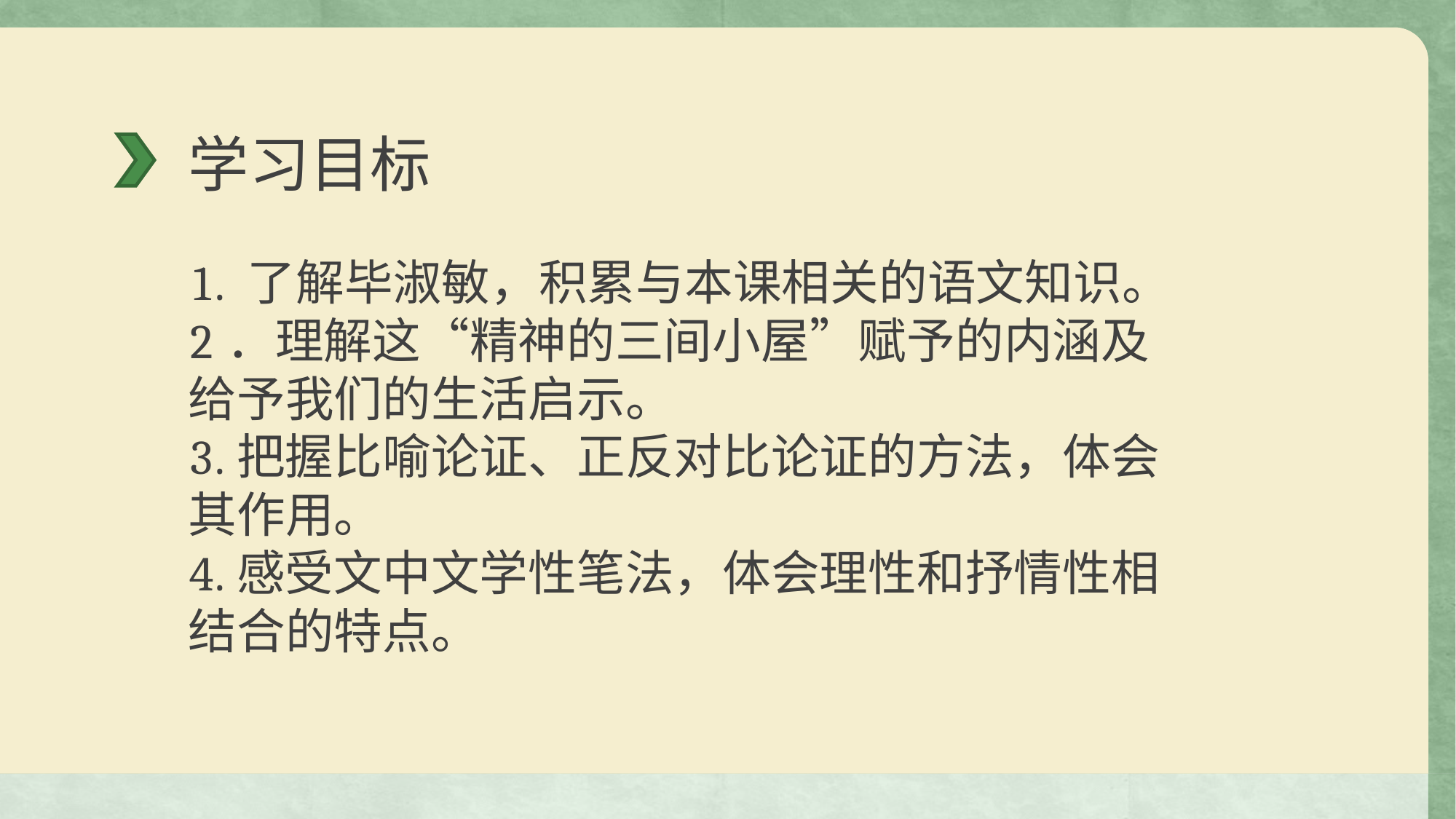

# 学习目标

1. 了解毕淑敏，积累与本课相关的语文知识。
2．理解这“精神的三间小屋”赋予的内涵及给予我们的生活启示。
3.把握比喻论证、正反对比论证的方法，体会其作用。
4.感受文中文学性笔法，体会理性和抒情性相结合的特点。